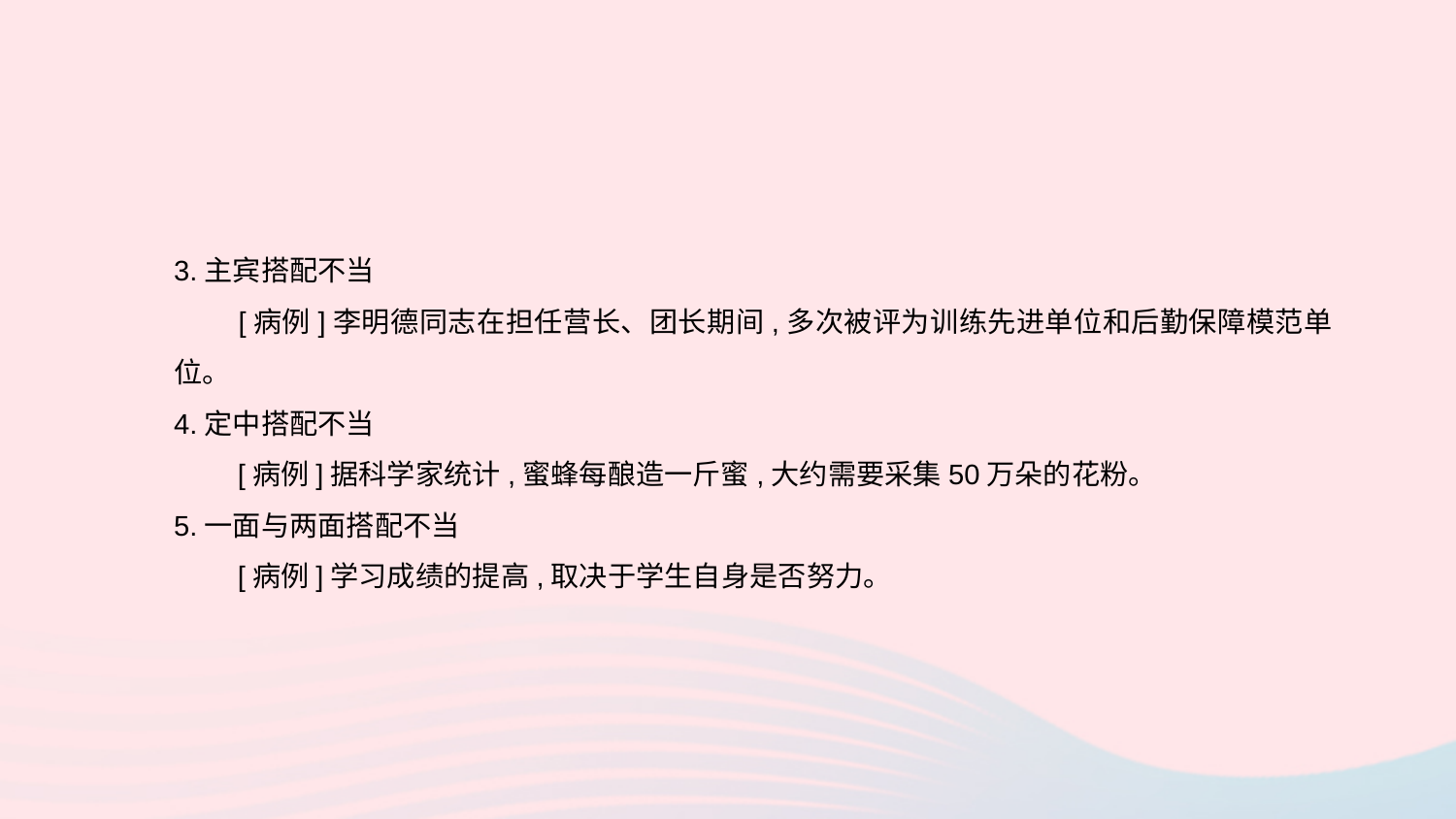

3.主宾搭配不当
　　[病例]李明德同志在担任营长、团长期间,多次被评为训练先进单位和后勤保障模范单位。
4.定中搭配不当
　　[病例]据科学家统计,蜜蜂每酿造一斤蜜,大约需要采集50万朵的花粉。
5.一面与两面搭配不当
　　[病例]学习成绩的提高,取决于学生自身是否努力。